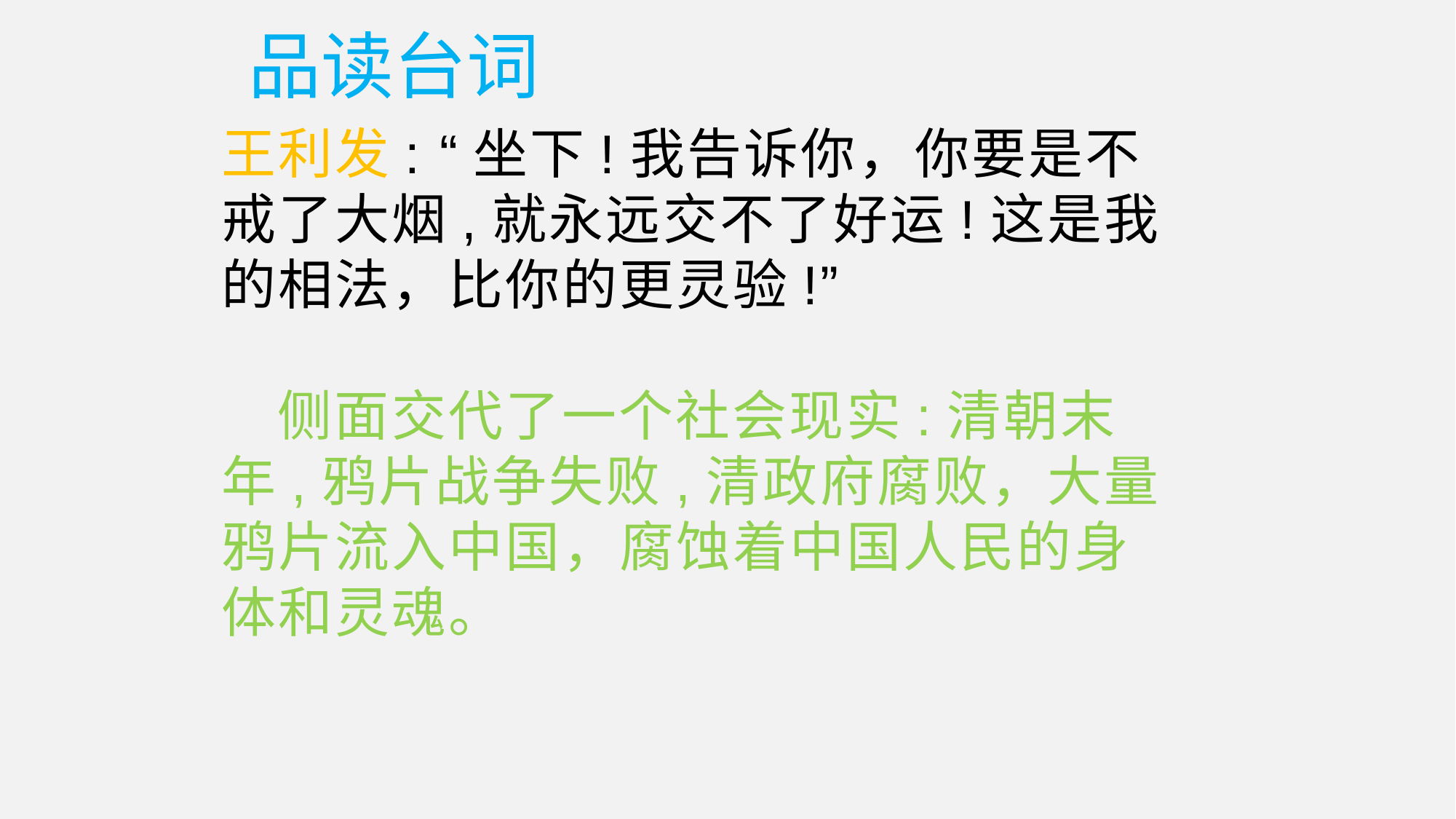

品读台词
王利发: “坐下!我告诉你，你要是不戒了大烟,就永远交不了好运!这是我的相法，比你的更灵验!”

   侧面交代了一个社会现实:清朝末年,鸦片战争失败,清政府腐败，大量鸦片流入中国，腐蚀着中国人民的身体和灵魂。